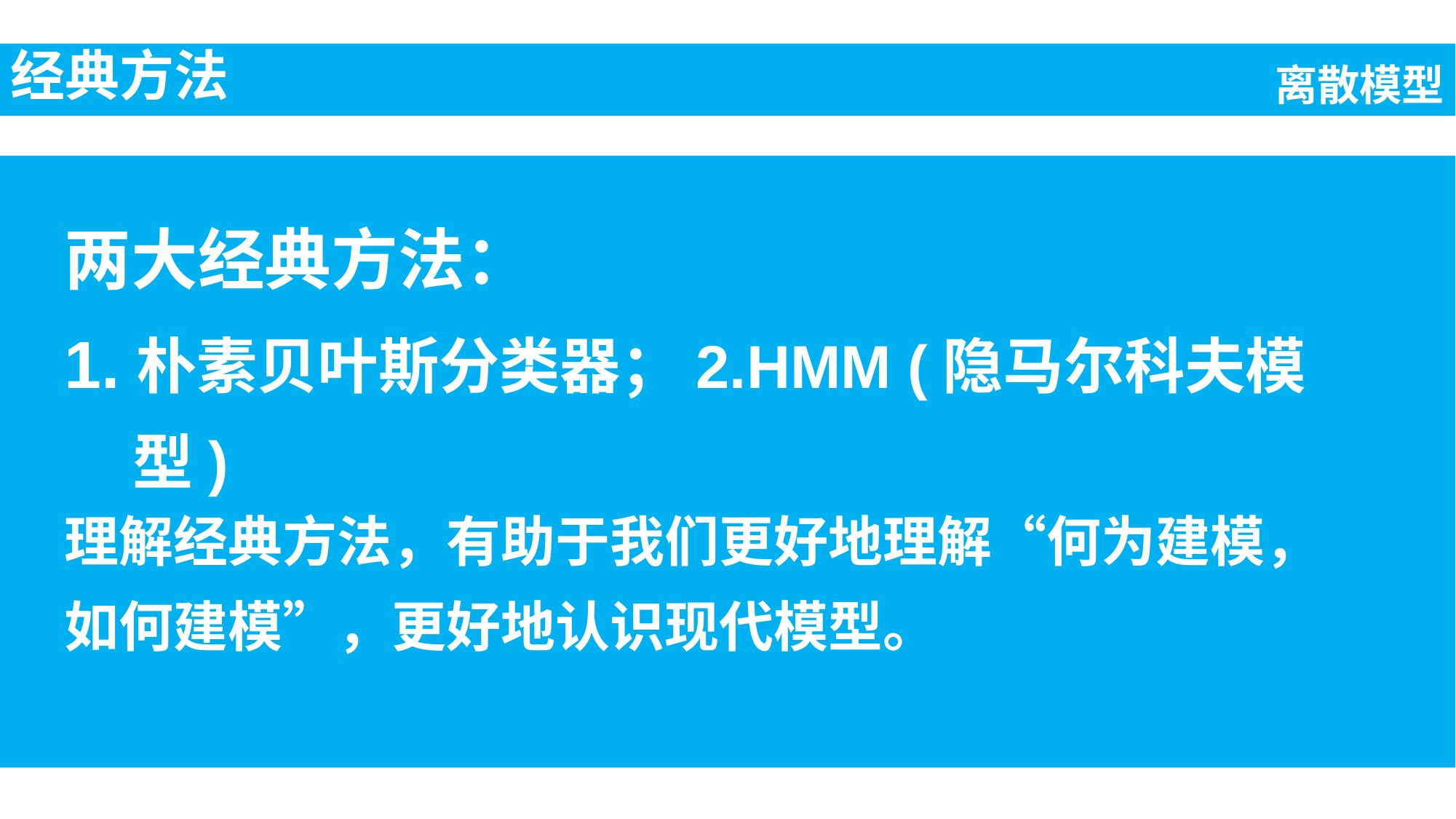

经典方法
离散模型
两大经典方法：
1.朴素贝叶斯分类器；2.HMM (隐马尔科夫模型)
理解经典方法，有助于我们更好地理解“何为建模，如何建模”，更好地认识现代模型。